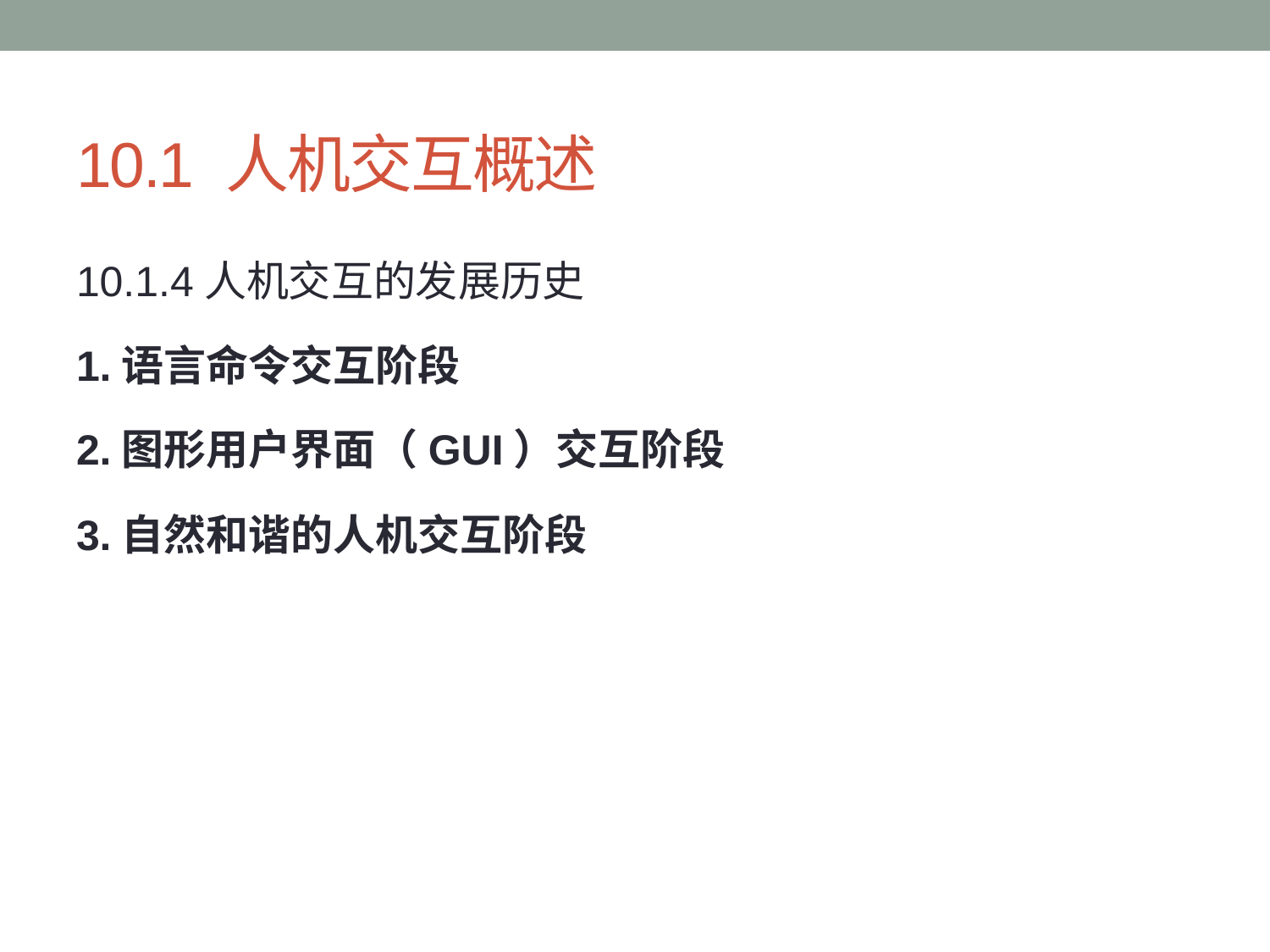

# 10.1 人机交互概述
10.1.4人机交互的发展历史
1.语言命令交互阶段
2.图形用户界面（GUI）交互阶段
3.自然和谐的人机交互阶段